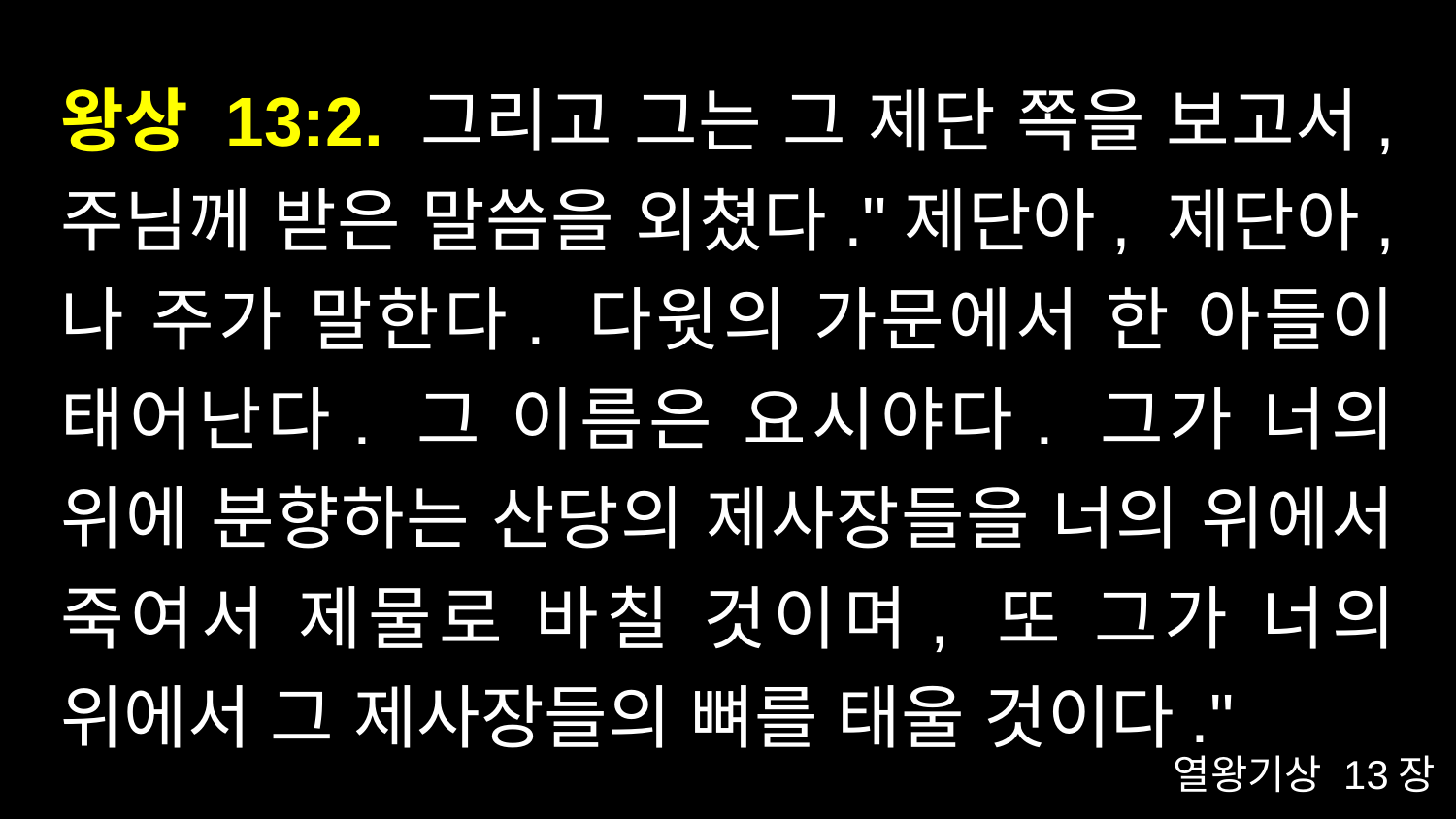

# 왕상 13:2. 그리고 그는 그 제단 쪽을 보고서, 주님께 받은 말씀을 외쳤다."제단아, 제단아, 나 주가 말한다. 다윗의 가문에서 한 아들이 태어난다. 그 이름은 요시야다. 그가 너의 위에 분향하는 산당의 제사장들을 너의 위에서 죽여서 제물로 바칠 것이며, 또 그가 너의 위에서 그 제사장들의 뼈를 태울 것이다."
열왕기상 13장